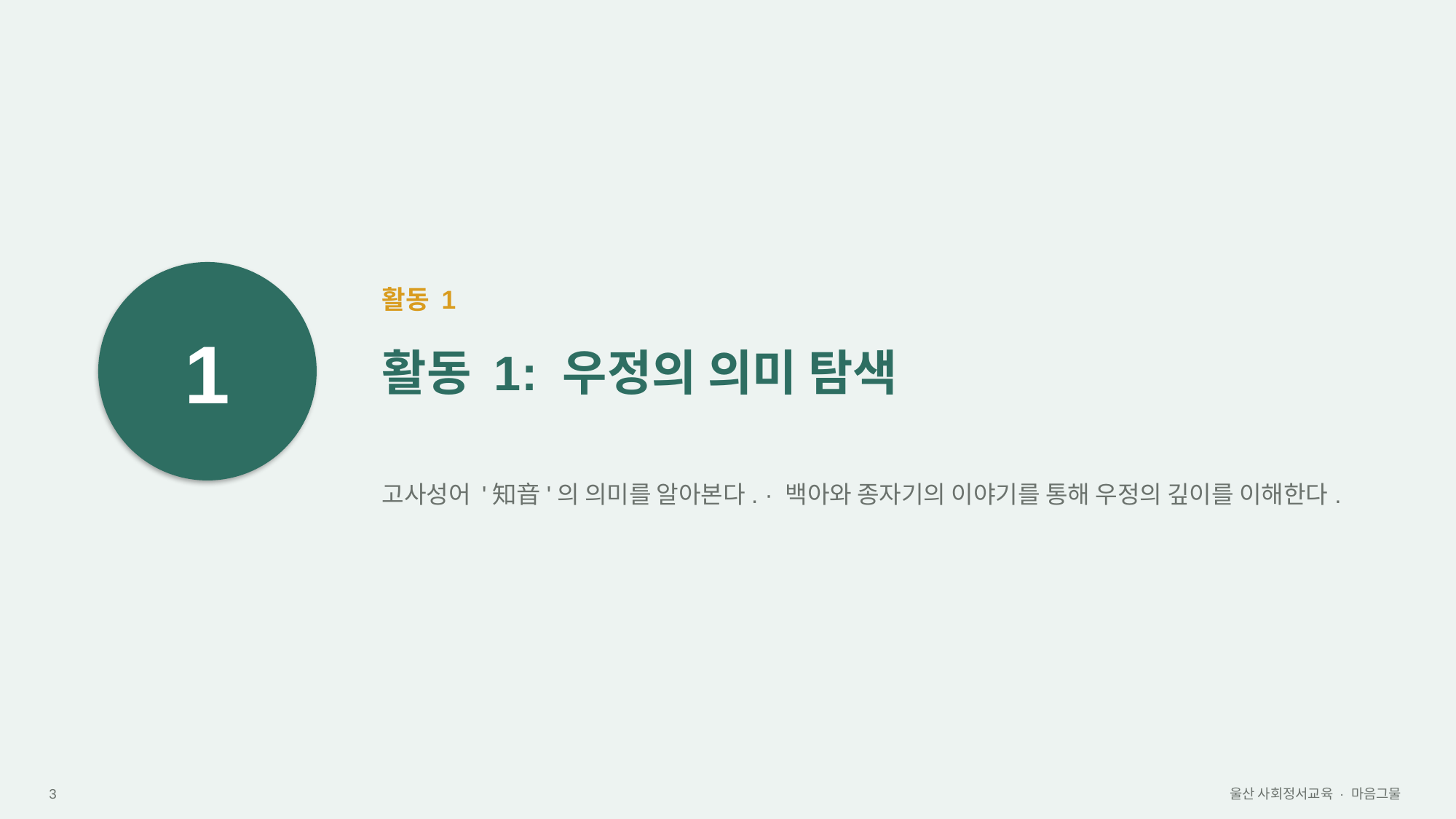

1
활동 1
활동 1: 우정의 의미 탐색
고사성어 '知音'의 의미를 알아본다. · 백아와 종자기의 이야기를 통해 우정의 깊이를 이해한다.
3
울산 사회정서교육 · 마음그물